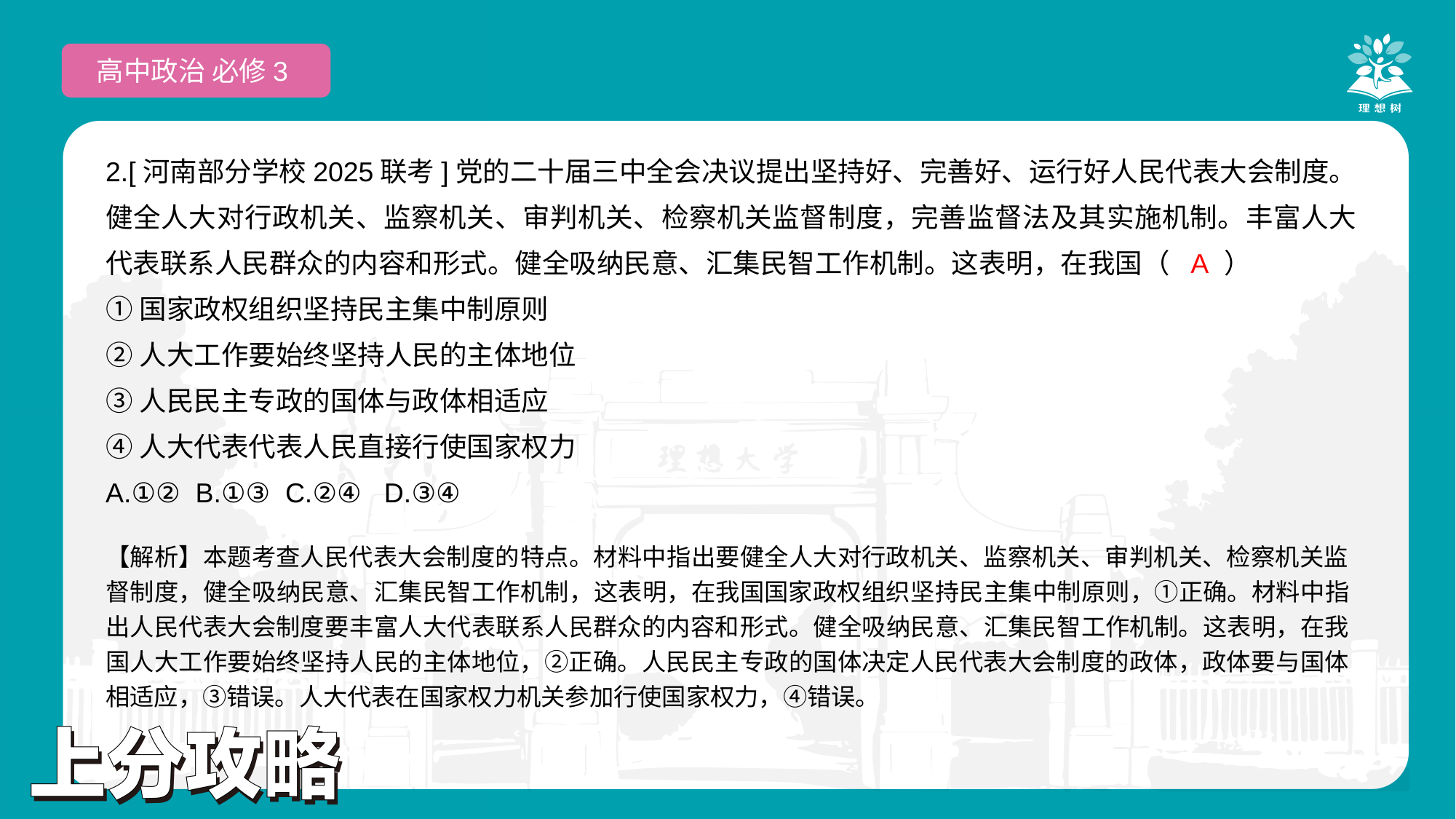

高中政治 必修3
2.[河南部分学校2025联考]党的二十届三中全会决议提出坚持好、完善好、运行好人民代表大会制度。健全人大对行政机关、监察机关、审判机关、检察机关监督制度，完善监督法及其实施机制。丰富人大代表联系人民群众的内容和形式。健全吸纳民意、汇集民智工作机制。这表明，在我国（　　）
①国家政权组织坚持民主集中制原则
②人大工作要始终坚持人民的主体地位
③人民民主专政的国体与政体相适应
④人大代表代表人民直接行使国家权力
A.①②  B.①③  C.②④   D.③④
 A
【解析】本题考查人民代表大会制度的特点。材料中指出要健全人大对行政机关、监察机关、审判机关、检察机关监督制度，健全吸纳民意、汇集民智工作机制，这表明，在我国国家政权组织坚持民主集中制原则，①正确。材料中指出人民代表大会制度要丰富人大代表联系人民群众的内容和形式。健全吸纳民意、汇集民智工作机制。这表明，在我国人大工作要始终坚持人民的主体地位，②正确。人民民主专政的国体决定人民代表大会制度的政体，政体要与国体相适应，③错误。人大代表在国家权力机关参加行使国家权力，④错误。